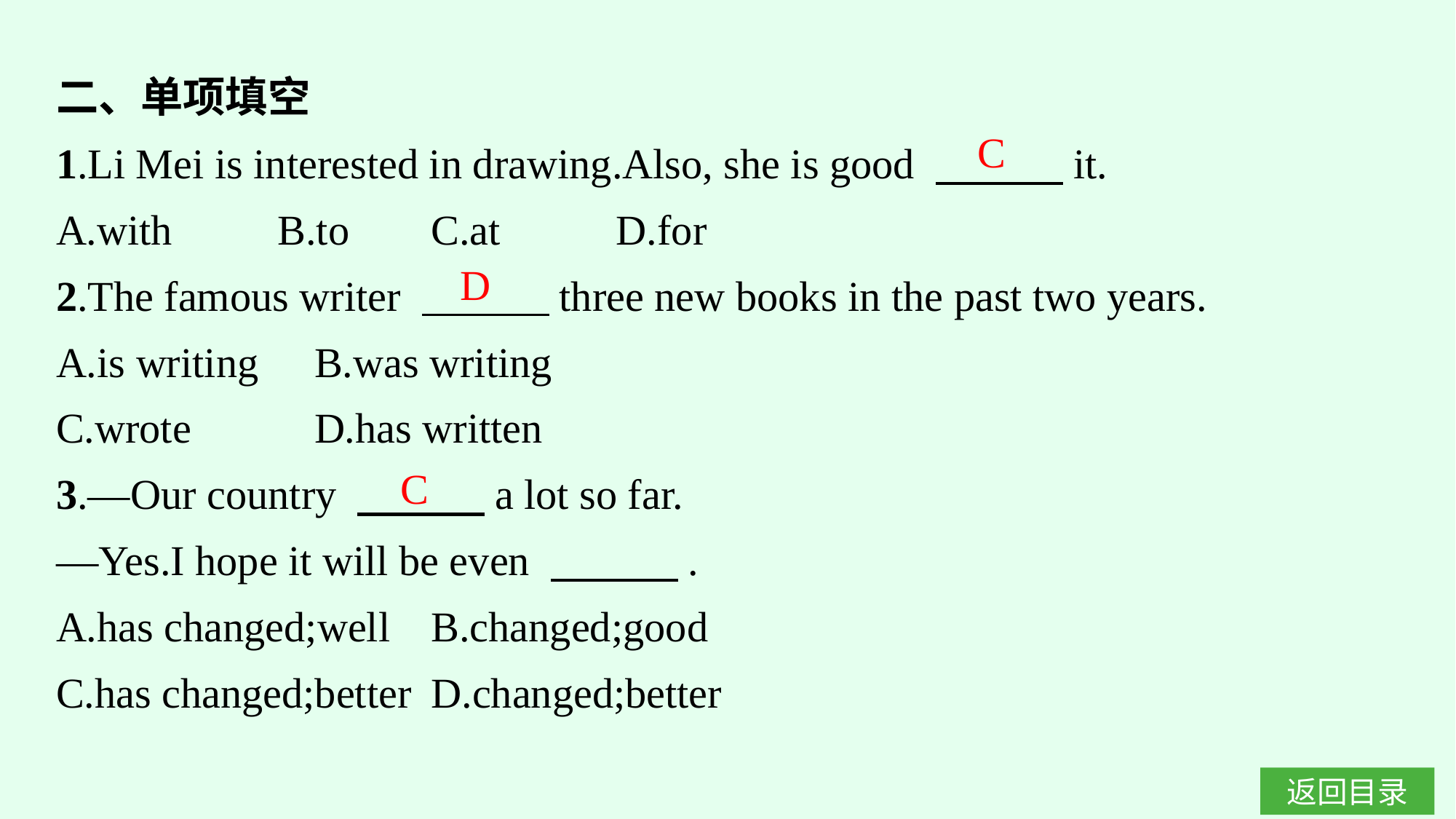

二、单项填空
1.Li Mei is interested in drawing.Also, she is good 　　　it.
A.with　　B.to	C.at　 　D.for
2.The famous writer 　　　three new books in the past two years.
A.is writing	B.was writing
C.wrote		D.has written
3.—Our country 　　　a lot so far.
—Yes.I hope it will be even 　　　.
A.has changed;well	B.changed;good
C.has changed;better	D.changed;better
C
D
C